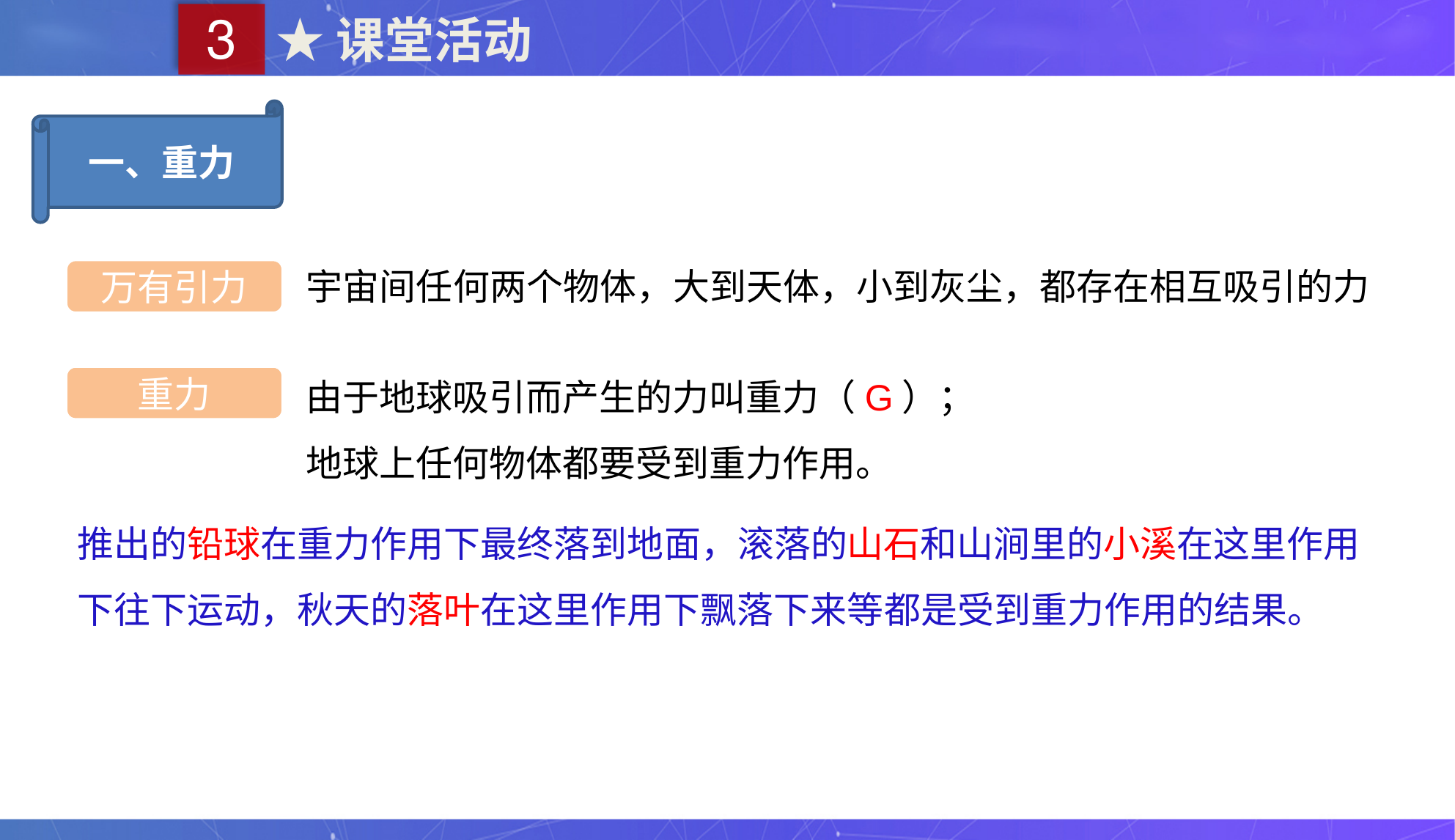

3
★课堂活动
一、重力
宇宙间任何两个物体，大到天体，小到灰尘，都存在相互吸引的力
万有引力
由于地球吸引而产生的力叫重力（G）；
地球上任何物体都要受到重力作用。
重力
推出的铅球在重力作用下最终落到地面，滚落的山石和山涧里的小溪在这里作用下往下运动，秋天的落叶在这里作用下飘落下来等都是受到重力作用的结果。